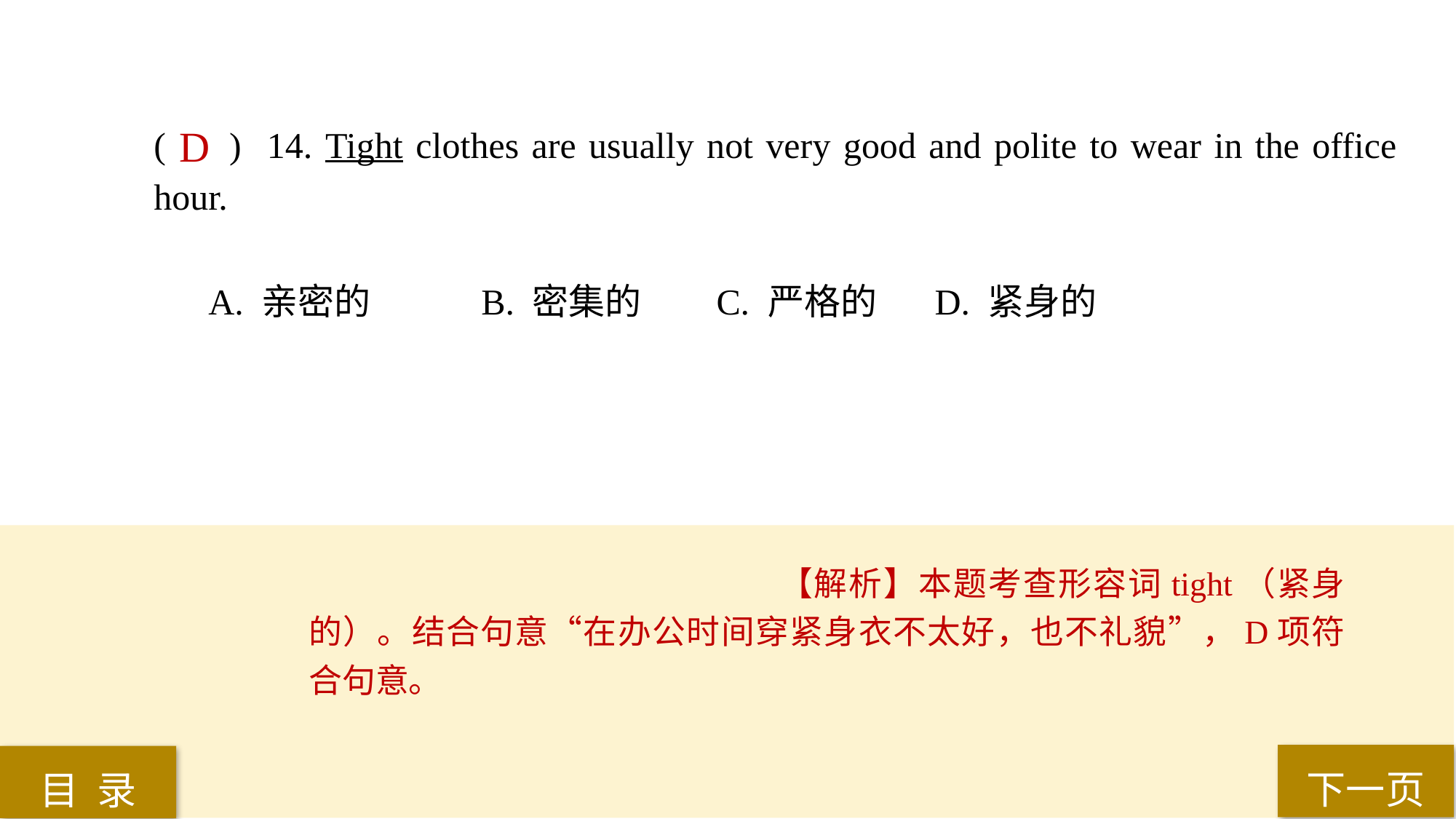

(     )  14. Tight clothes are usually not very good and polite to wear in the office hour.

A. 亲密的		B. 密集的	 C. 严格的	 D. 紧身的
D
【解析】本题考查形容词tight（紧身的）。结合句意“在办公时间穿紧身衣不太好，也不礼貌”，D项符合句意。